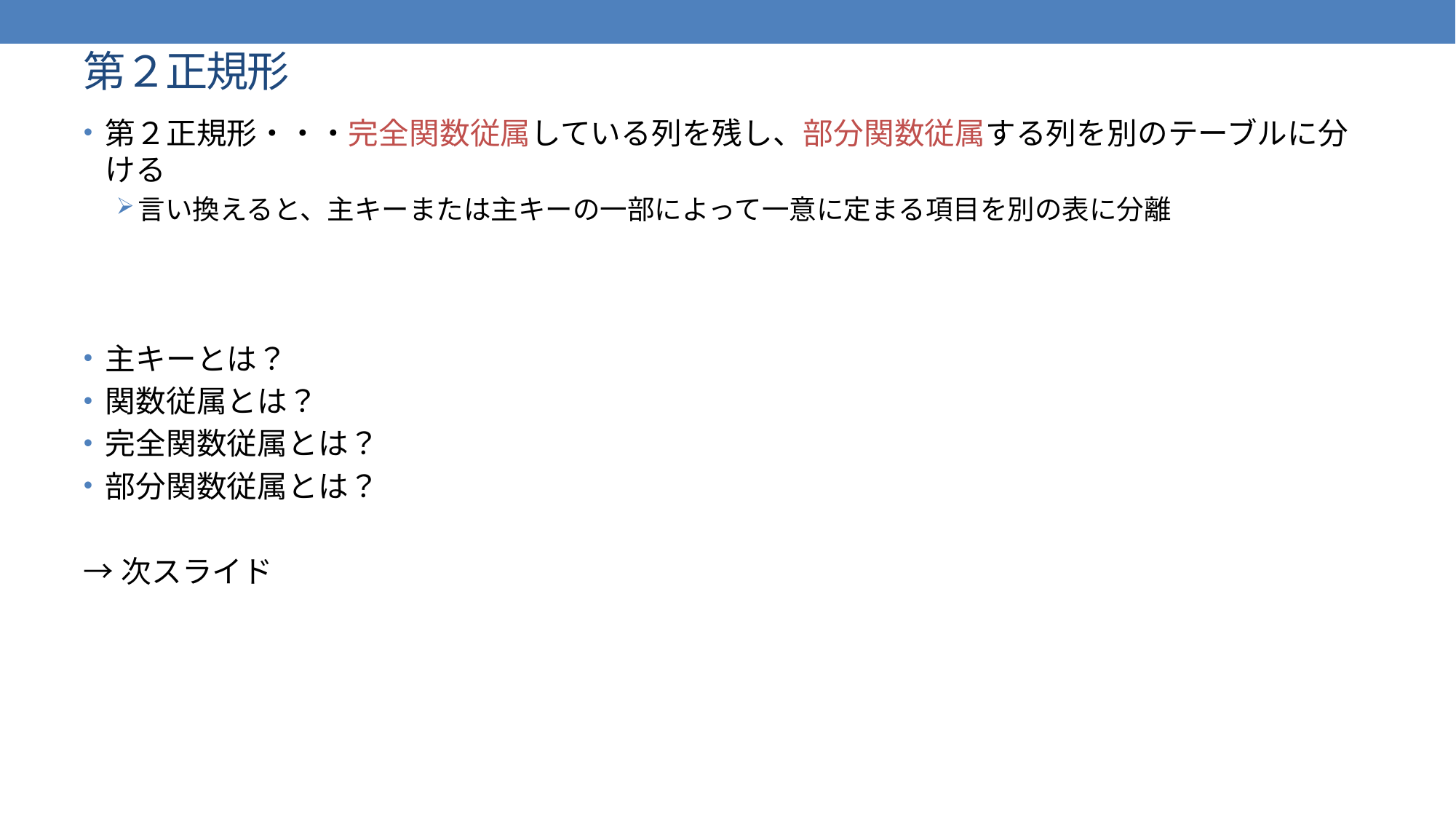

# 第２正規形
第２正規形・・・完全関数従属している列を残し、部分関数従属する列を別のテーブルに分ける
言い換えると、主キーまたは主キーの一部によって一意に定まる項目を別の表に分離

主キーとは？
関数従属とは？
完全関数従属とは？
部分関数従属とは？

→次スライド